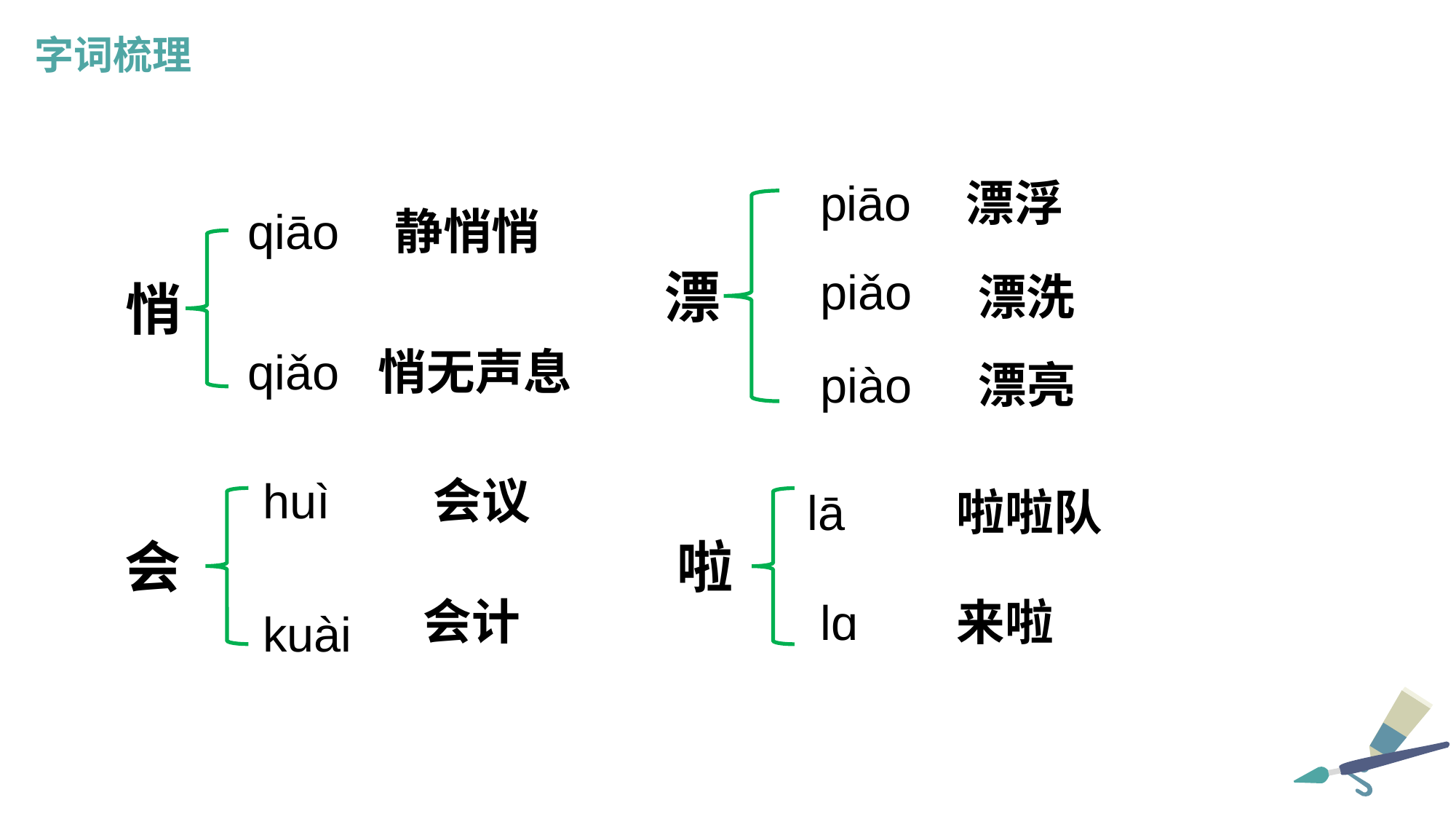

字词梳理
piāo
漂浮

qiāo
静悄悄

漂
piǎo
 漂洗
悄
qiǎo
悄无声息
piào
 漂亮
huì
 会议
 lā
 啦啦队

啦
会
会计
lɑ
 来啦
kuài